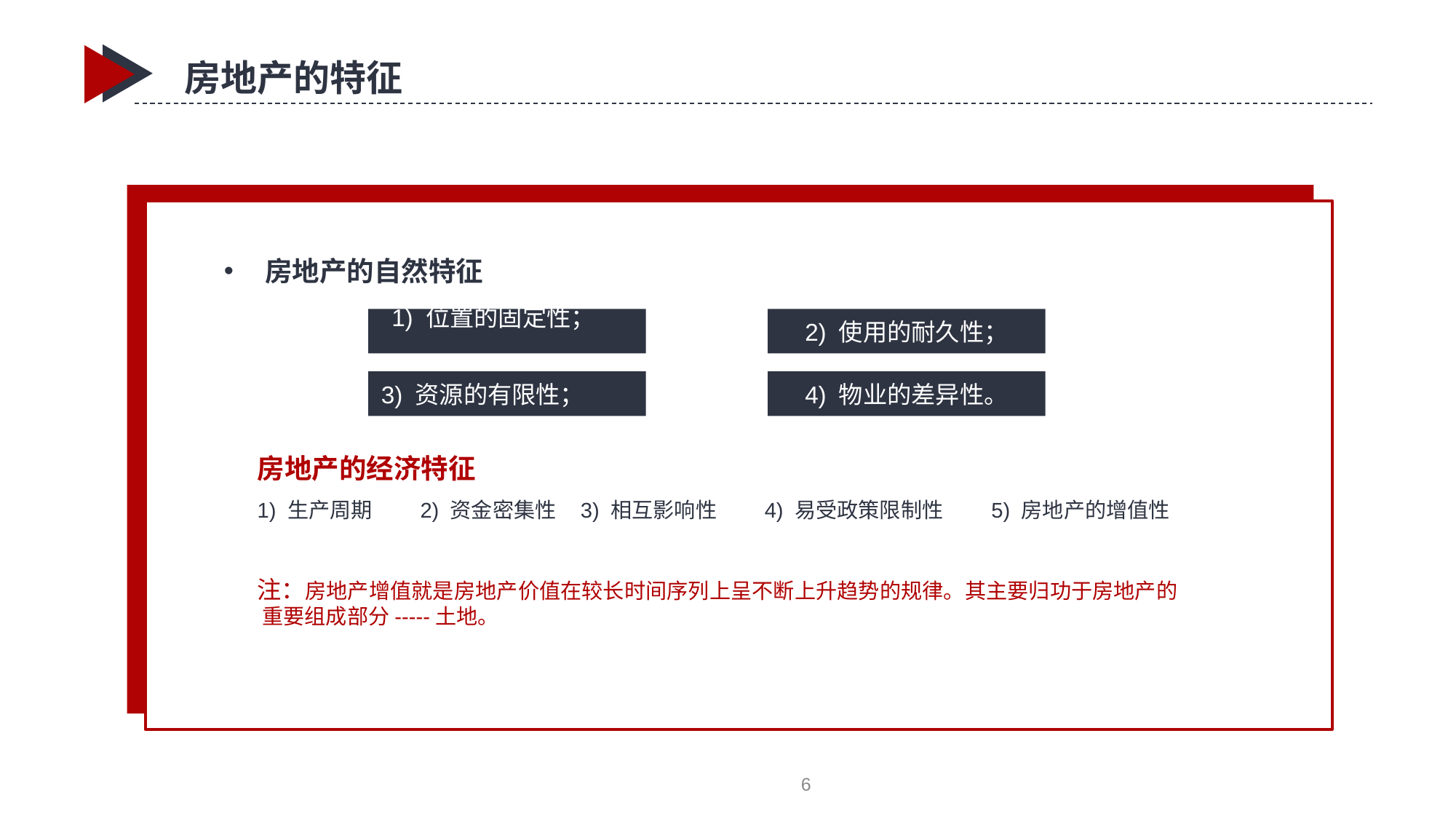

# 房地产的特征

房地产的自然特征

1) 位置的固定性；
2) 使用的耐久性；
3) 资源的有限性；
4) 物业的差异性。
房地产的经济特征
1) 生产周期　　2) 资金密集性    3) 相互影响性　　4) 易受政策限制性　　5) 房地产的增值性
     注：房地产增值就是房地产价值在较长时间序列上呈不断上升趋势的规律。其主要归功于房地产的
       重要组成部分-----土地。
6